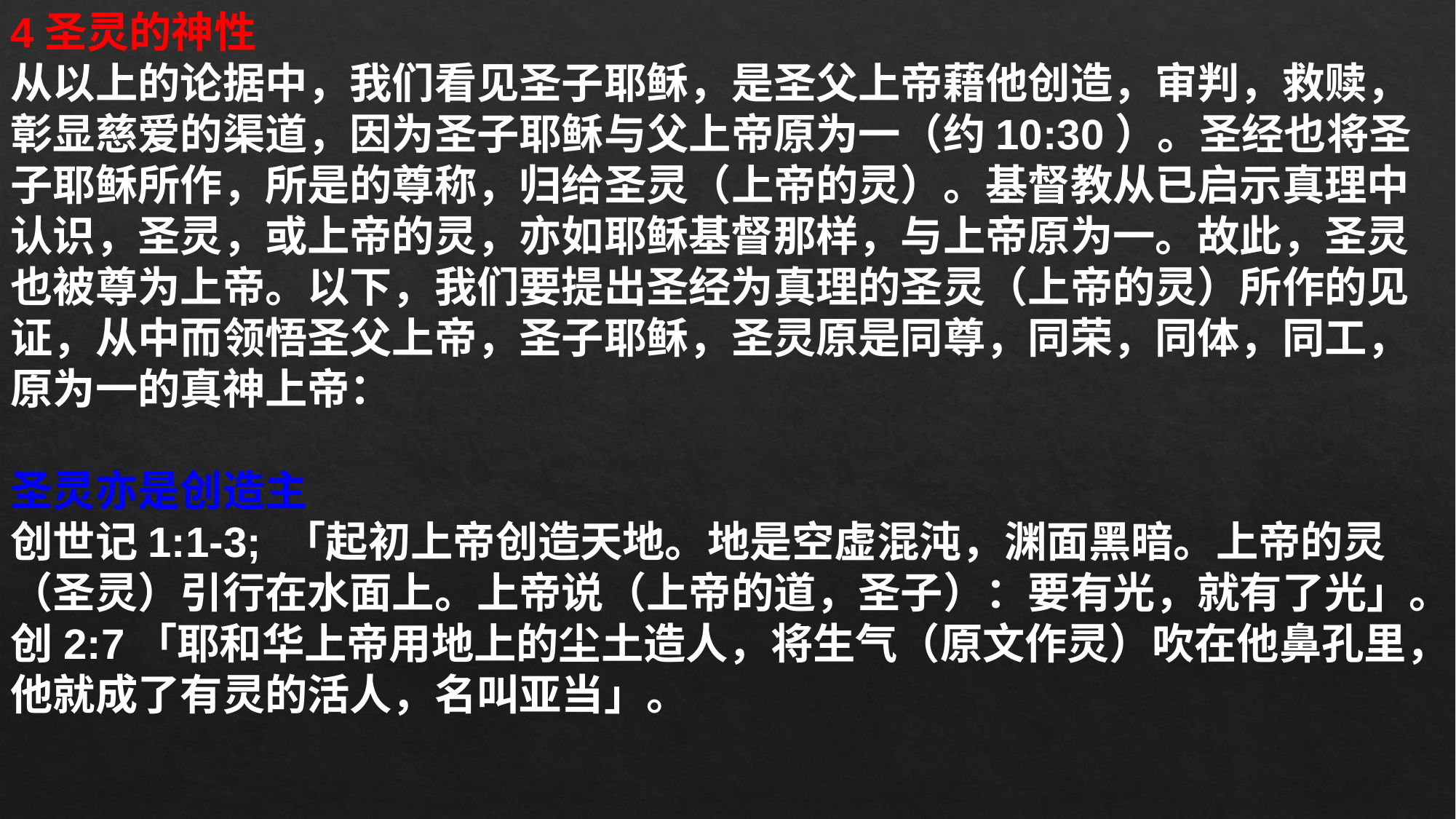

4圣灵的神性
从以上的论据中，我们看见圣子耶稣，是圣父上帝藉他创造，审判，救赎，彰显慈爱的渠道，因为圣子耶稣与父上帝原为一（约10:30）。圣经也将圣子耶稣所作，所是的尊称，归给圣灵（上帝的灵）。基督教从已启示真理中认识，圣灵，或上帝的灵，亦如耶稣基督那样，与上帝原为一。故此，圣灵也被尊为上帝。以下，我们要提出圣经为真理的圣灵（上帝的灵）所作的见证，从中而领悟圣父上帝，圣子耶稣，圣灵原是同尊，同荣，同体，同工，原为一的真神上帝：

圣灵亦是创造主
创世记1:1-3; 「起初上帝创造天地。地是空虚混沌，渊面黑暗。上帝的灵（圣灵）引行在水面上。上帝说（上帝的道，圣子）：要有光，就有了光」。
创2:7「耶和华上帝用地上的尘土造人，将生气（原文作灵）吹在他鼻孔里，他就成了有灵的活人，名叫亚当」。